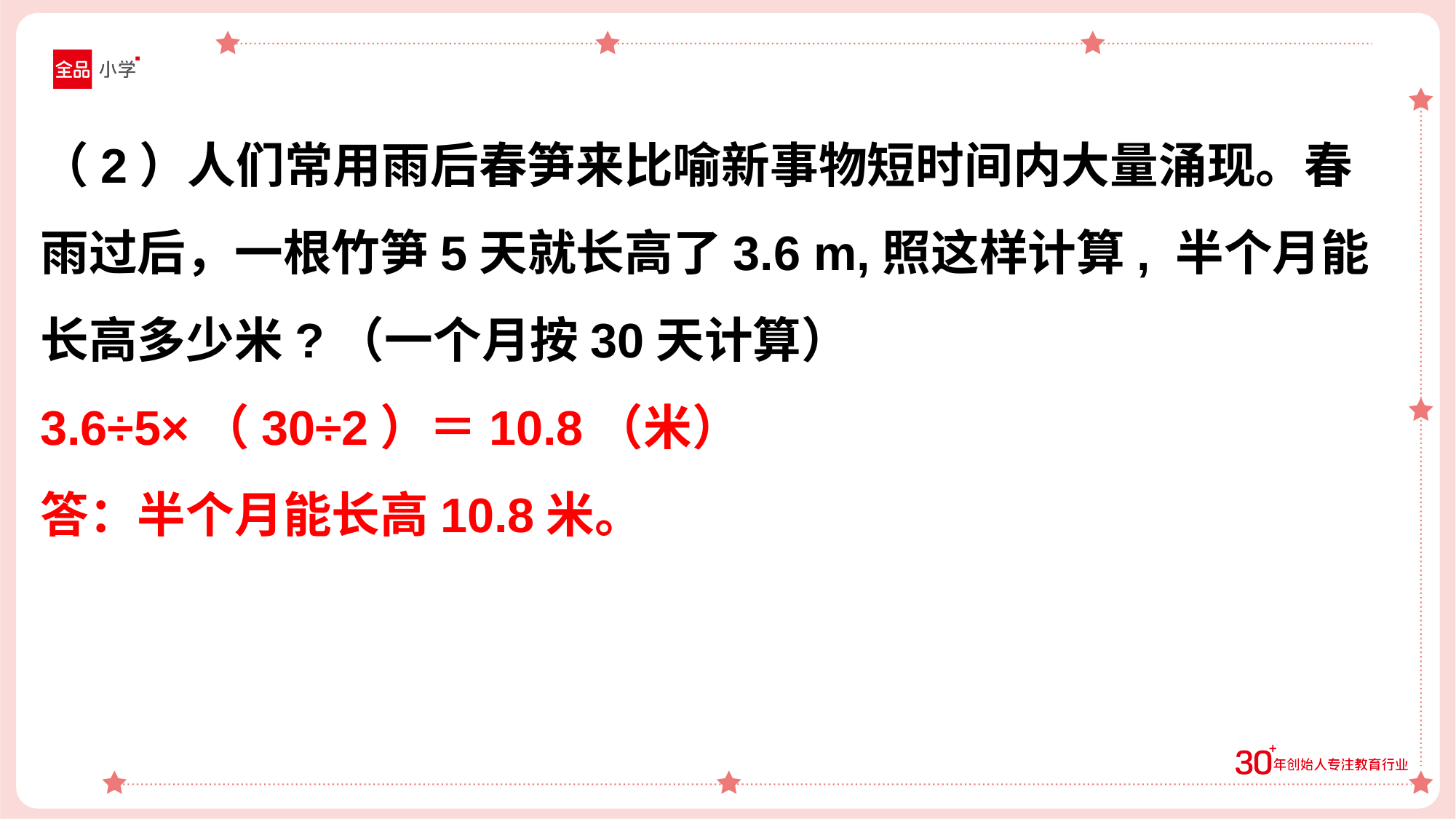

（2）人们常用雨后春笋来比喻新事物短时间内大量涌现。春雨过后，一根竹笋5天就长高了3.6 m,照这样计算, 半个月能长高多少米?（一个月按30天计算）
3.6÷5×（30÷2）＝10.8（米）
答：半个月能长高10.8米。